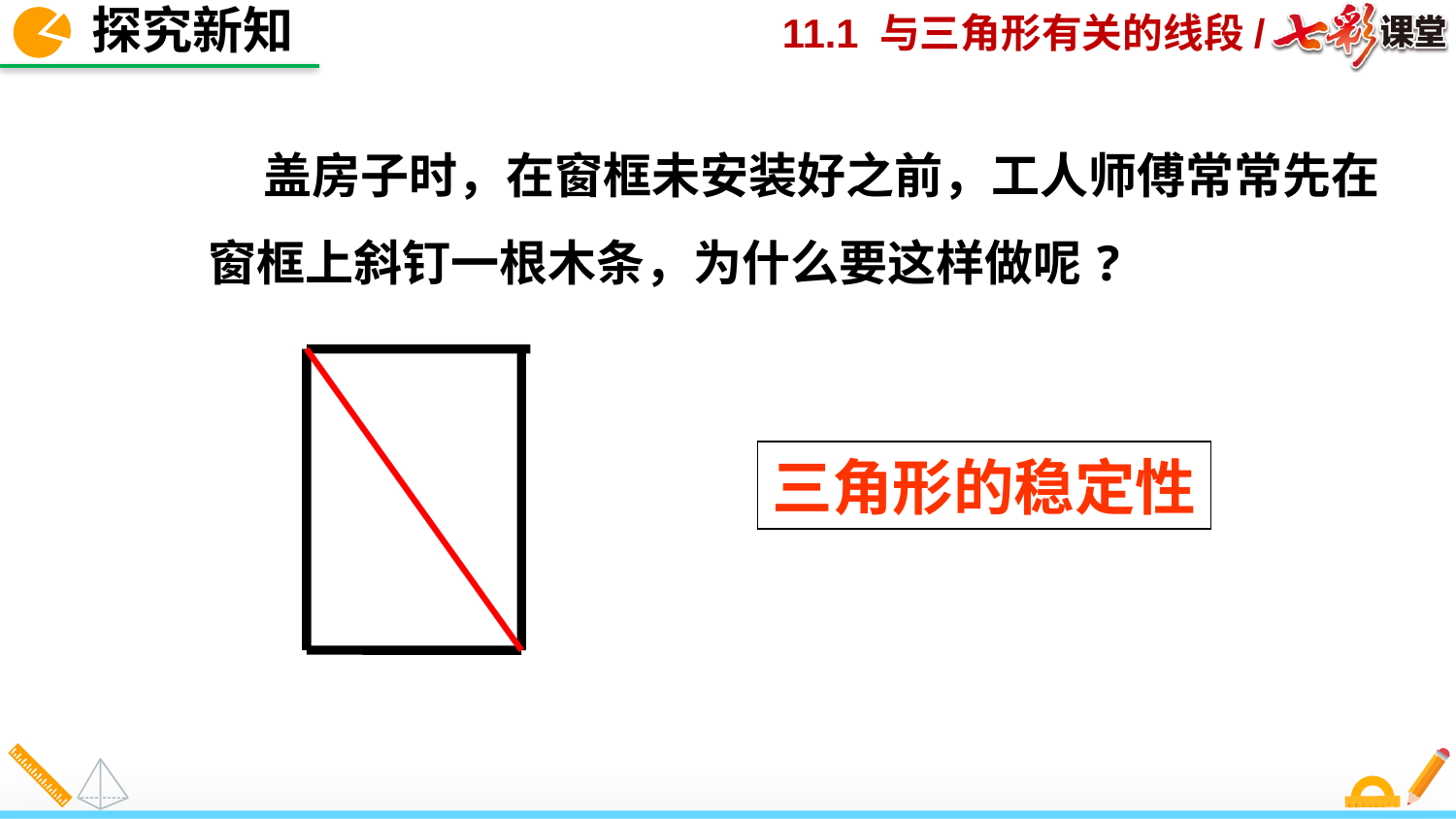

探究新知

    盖房子时，在窗框未安装好之前，工人师傅常常先在窗框上斜钉一根木条，为什么要这样做呢?

三角形的稳定性